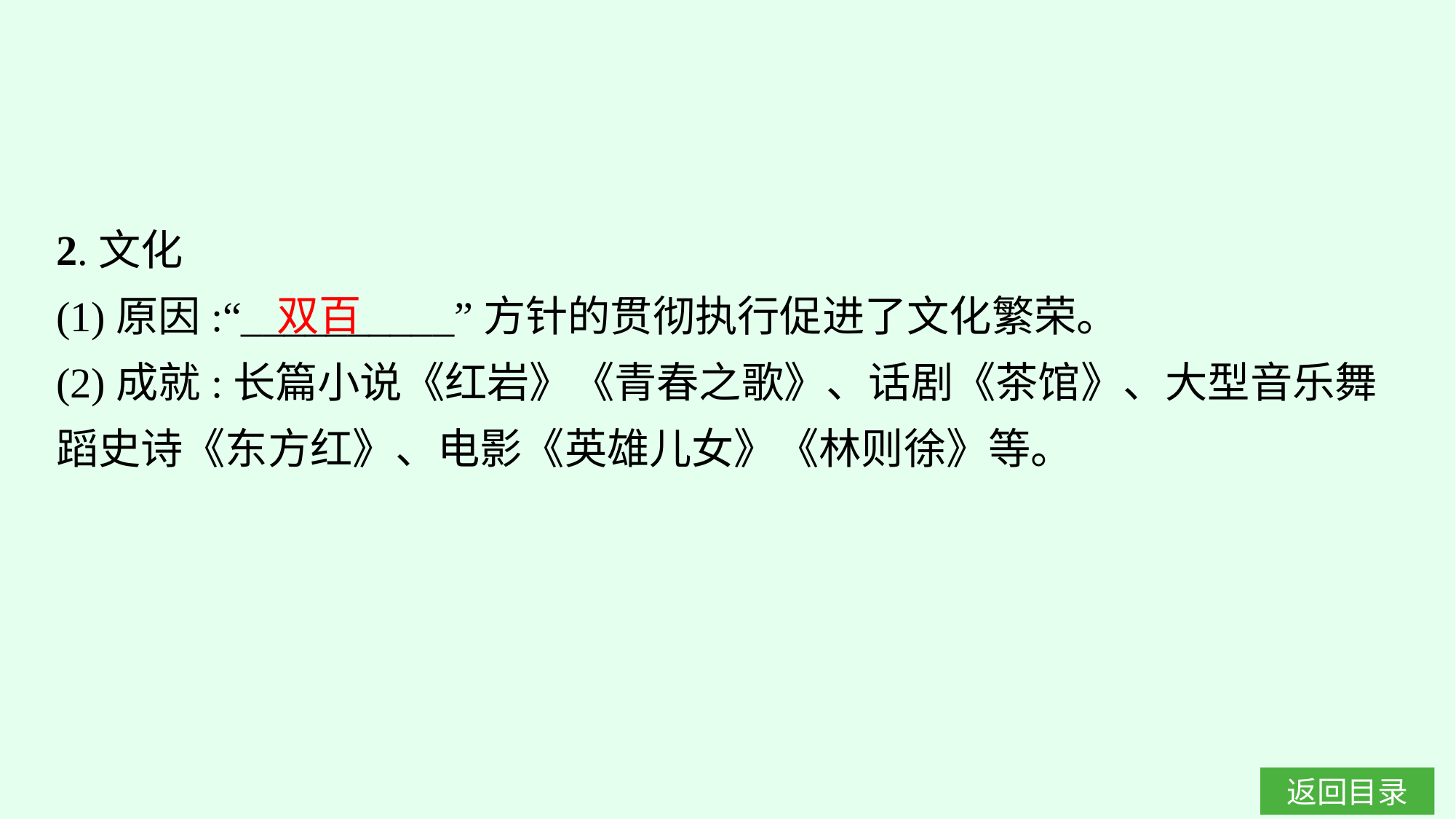

2.文化
(1)原因:“__________”方针的贯彻执行促进了文化繁荣。
(2)成就:长篇小说《红岩》《青春之歌》、话剧《茶馆》、大型音乐舞蹈史诗《东方红》、电影《英雄儿女》《林则徐》等。
双百